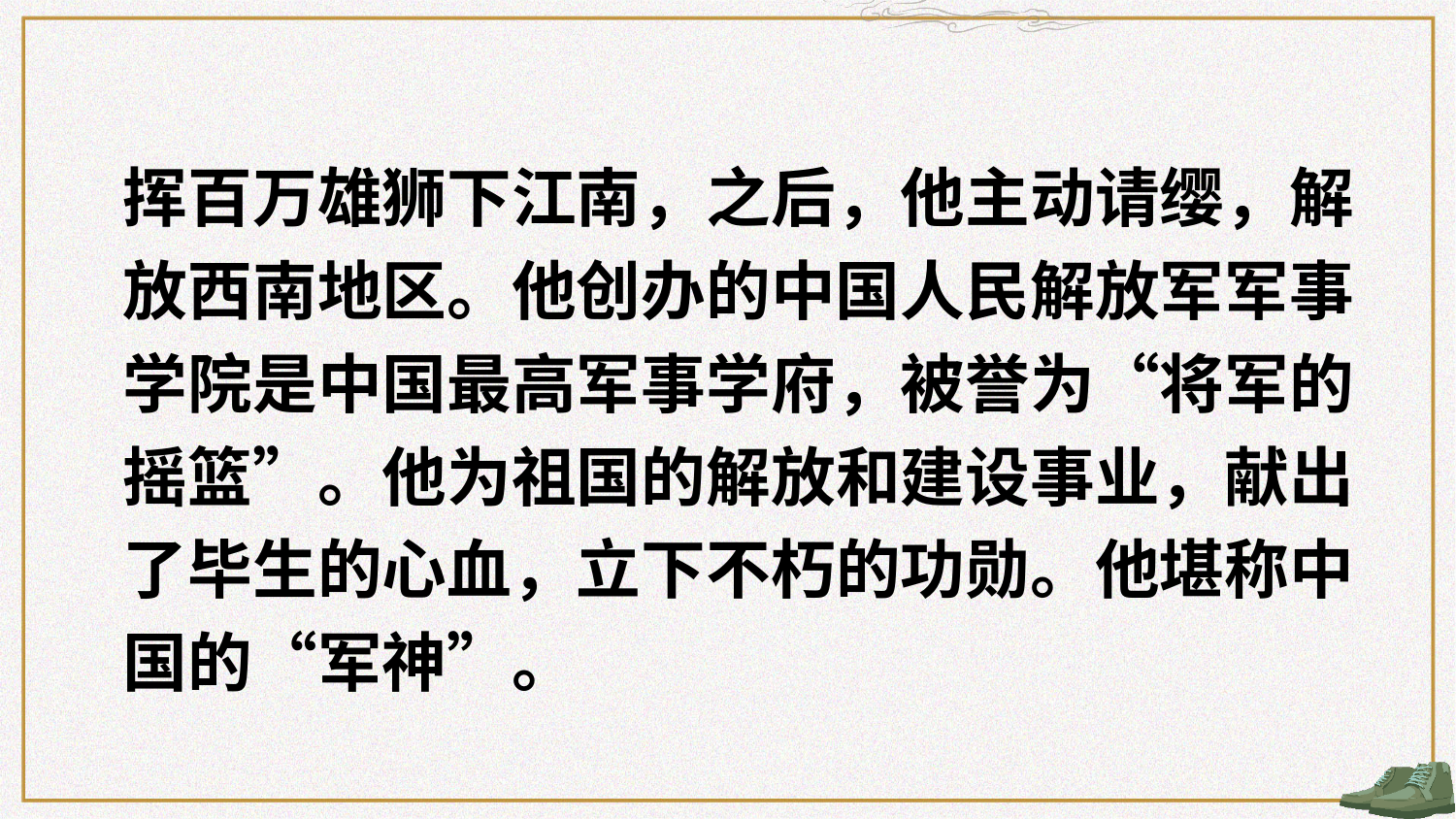

挥百万雄狮下江南，之后，他主动请缨，解放西南地区。他创办的中国人民解放军军事学院是中国最高军事学府，被誉为“将军的摇篮”。他为祖国的解放和建设事业，献出了毕生的心血，立下不朽的功勋。他堪称中国的“军神”。